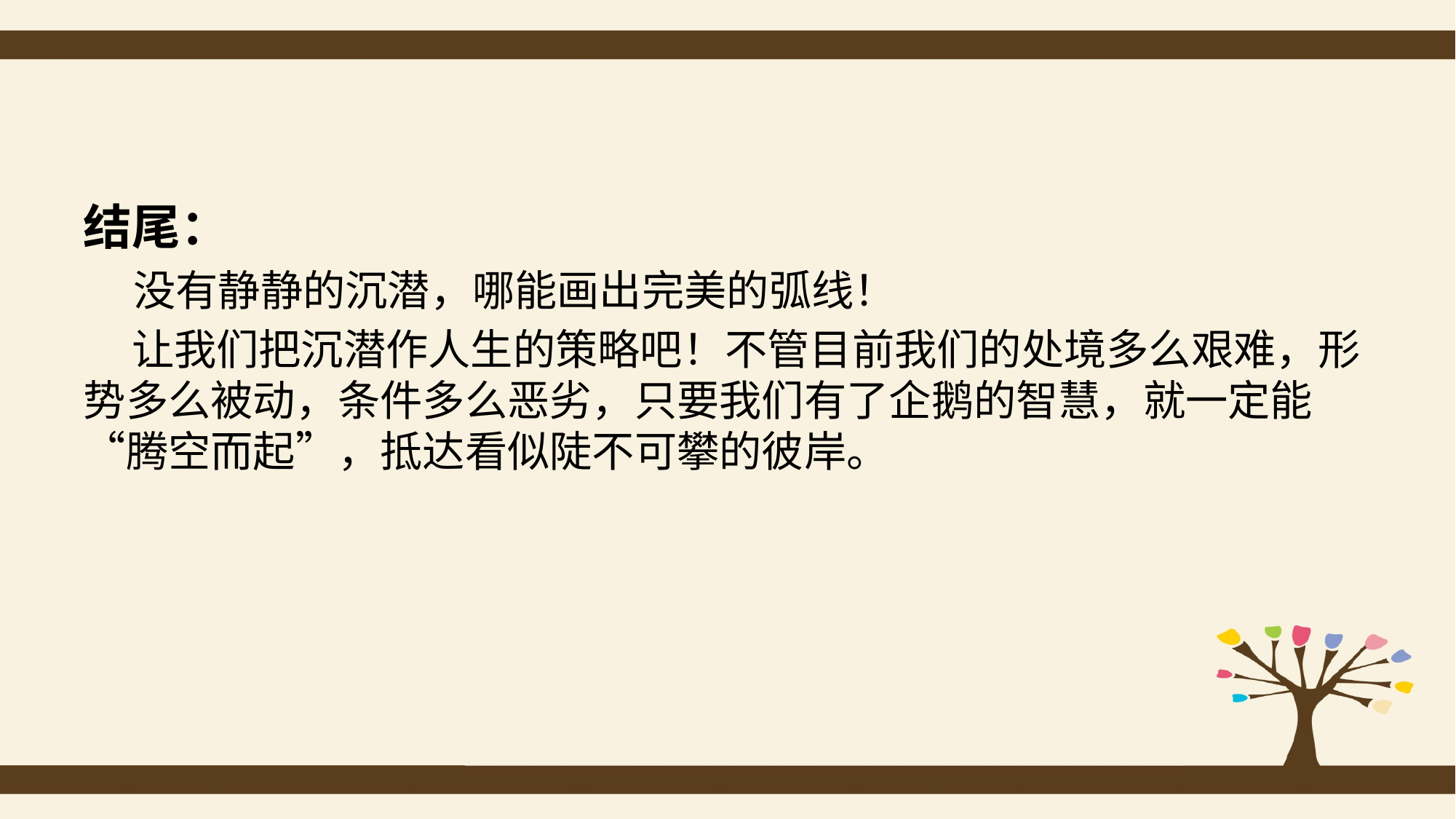

结尾：
     没有静静的沉潜，哪能画出完美的弧线！
    让我们把沉潜作人生的策略吧！不管目前我们的处境多么艰难，形势多么被动，条件多么恶劣，只要我们有了企鹅的智慧，就一定能“腾空而起”，抵达看似陡不可攀的彼岸。